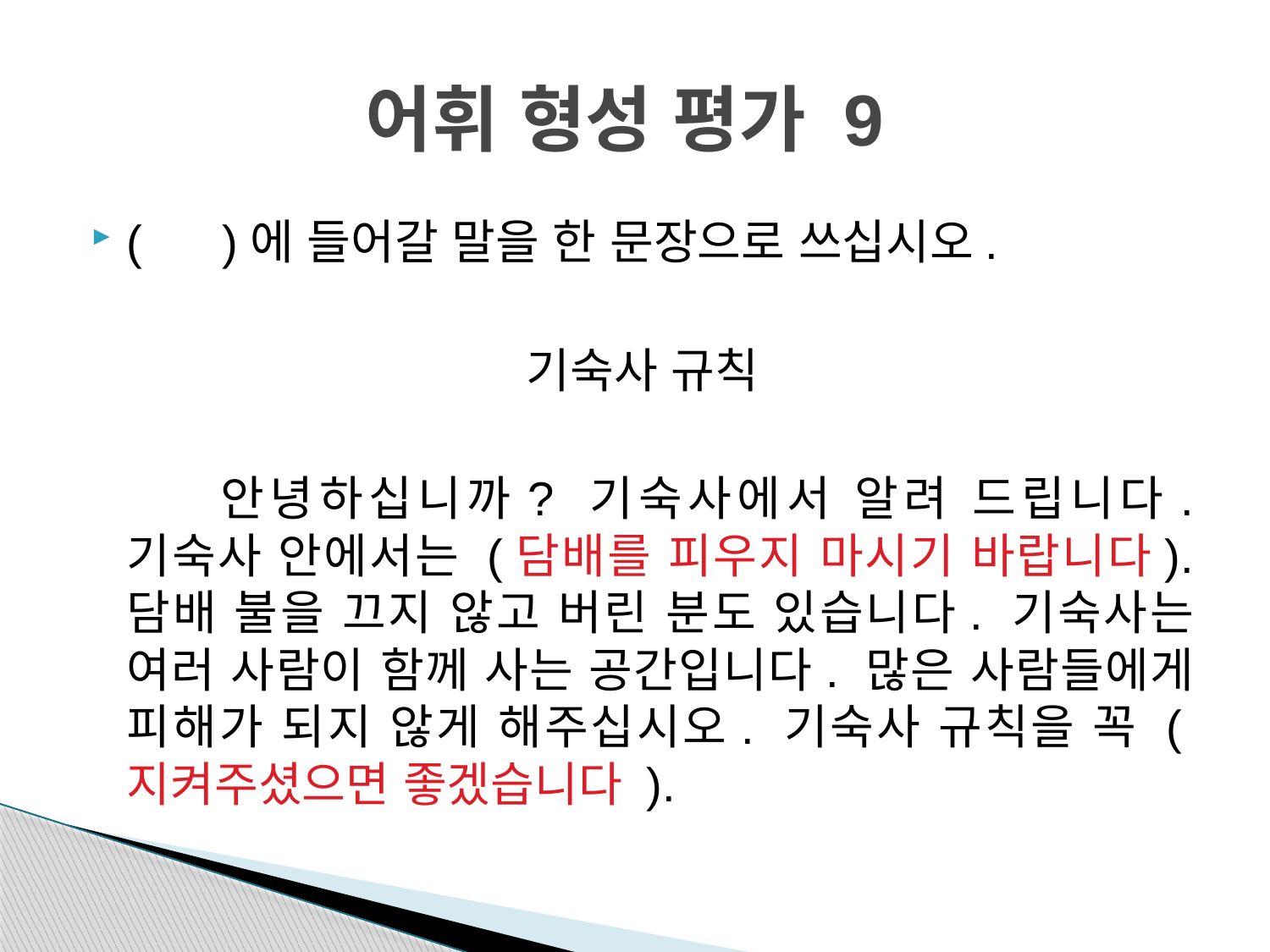

# 어휘 형성 평가 9
(      )에 들어갈 말을 한 문장으로 쓰십시오.

기숙사 규칙

      안녕하십니까? 기숙사에서 알려 드립니다. 기숙사 안에서는 (담배를 피우지 마시기 바랍니다). 담배 불을 끄지 않고 버린 분도 있습니다. 기숙사는 여러 사람이 함께 사는 공간입니다. 많은 사람들에게 피해가 되지 않게 해주십시오. 기숙사 규칙을 꼭 (지켜주셨으면 좋겠습니다 ).